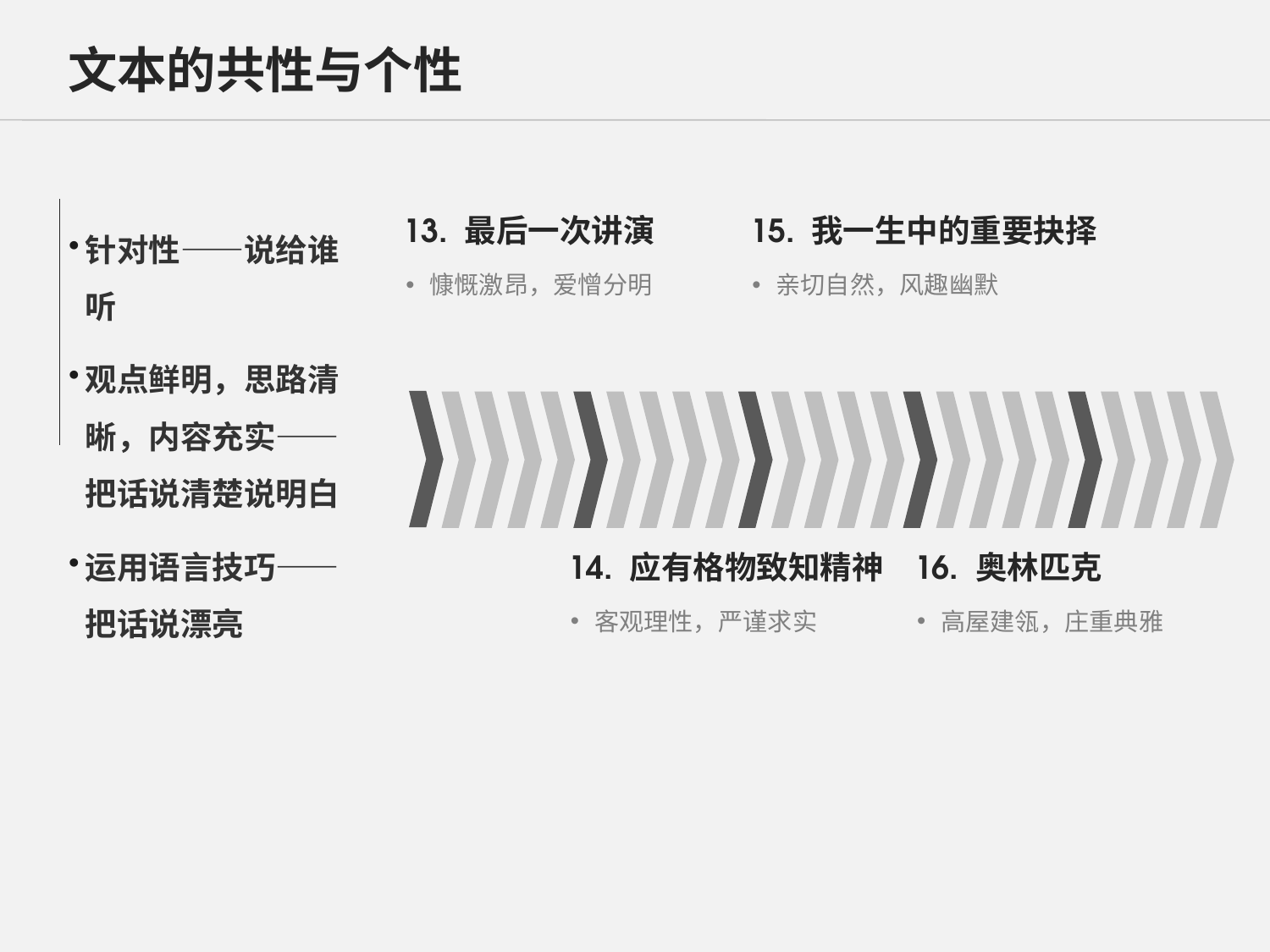

文本的共性与个性

针对性——说给谁听
观点鲜明，思路清晰，内容充实——把话说清楚说明白
运用语言技巧——把话说漂亮
13. 最后一次讲演
15. 我一生中的重要抉择
慷慨激昂，爱憎分明
亲切自然，风趣幽默

14. 应有格物致知精神
16. 奥林匹克
客观理性，严谨求实
高屋建瓴，庄重典雅